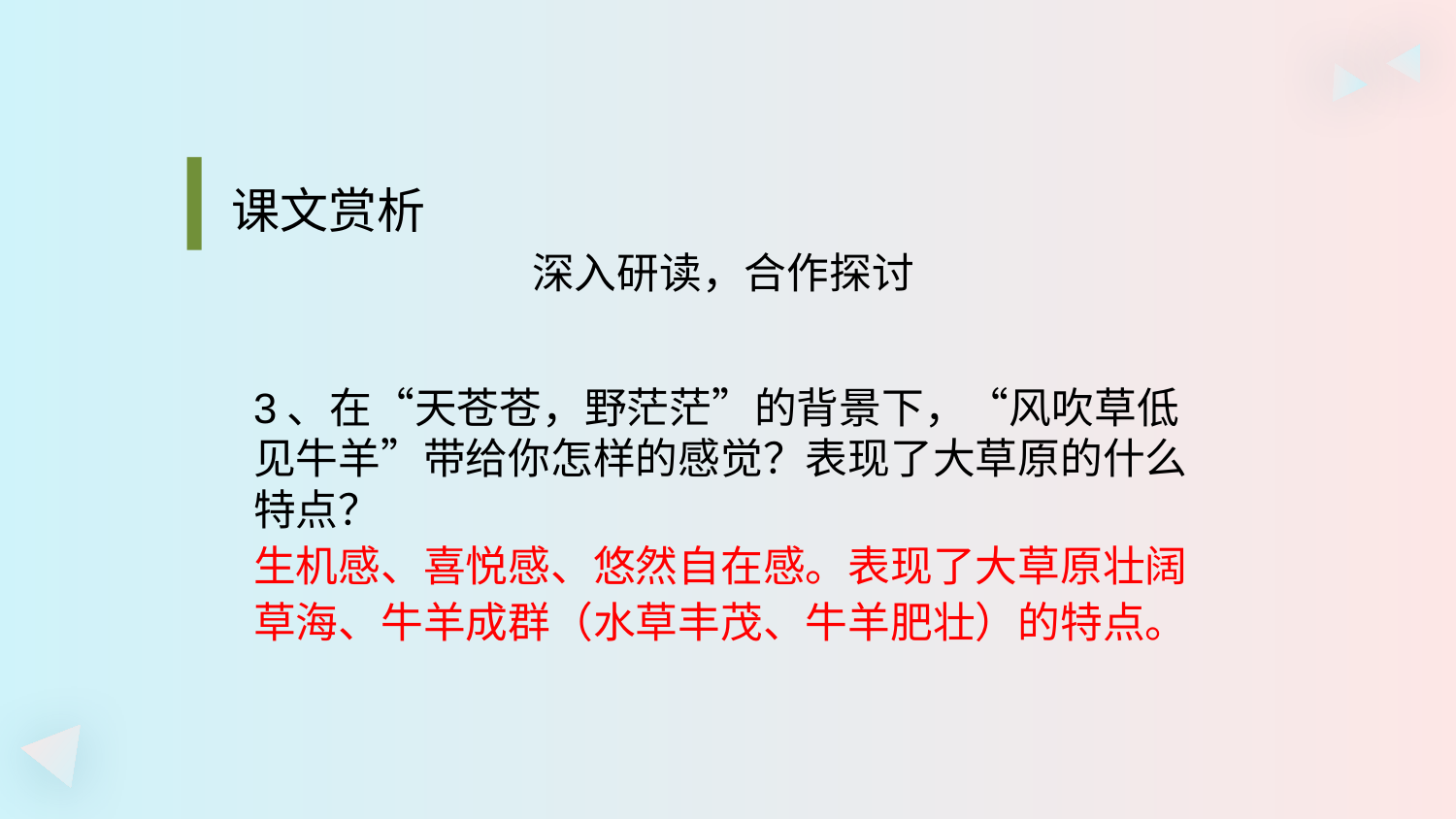

#

课文赏析
深入研读，合作探讨
3、在“天苍苍，野茫茫”的背景下，“风吹草低见牛羊”带给你怎样的感觉？表现了大草原的什么特点？
生机感、喜悦感、悠然自在感。表现了大草原壮阔草海、牛羊成群（水草丰茂、牛羊肥壮）的特点。